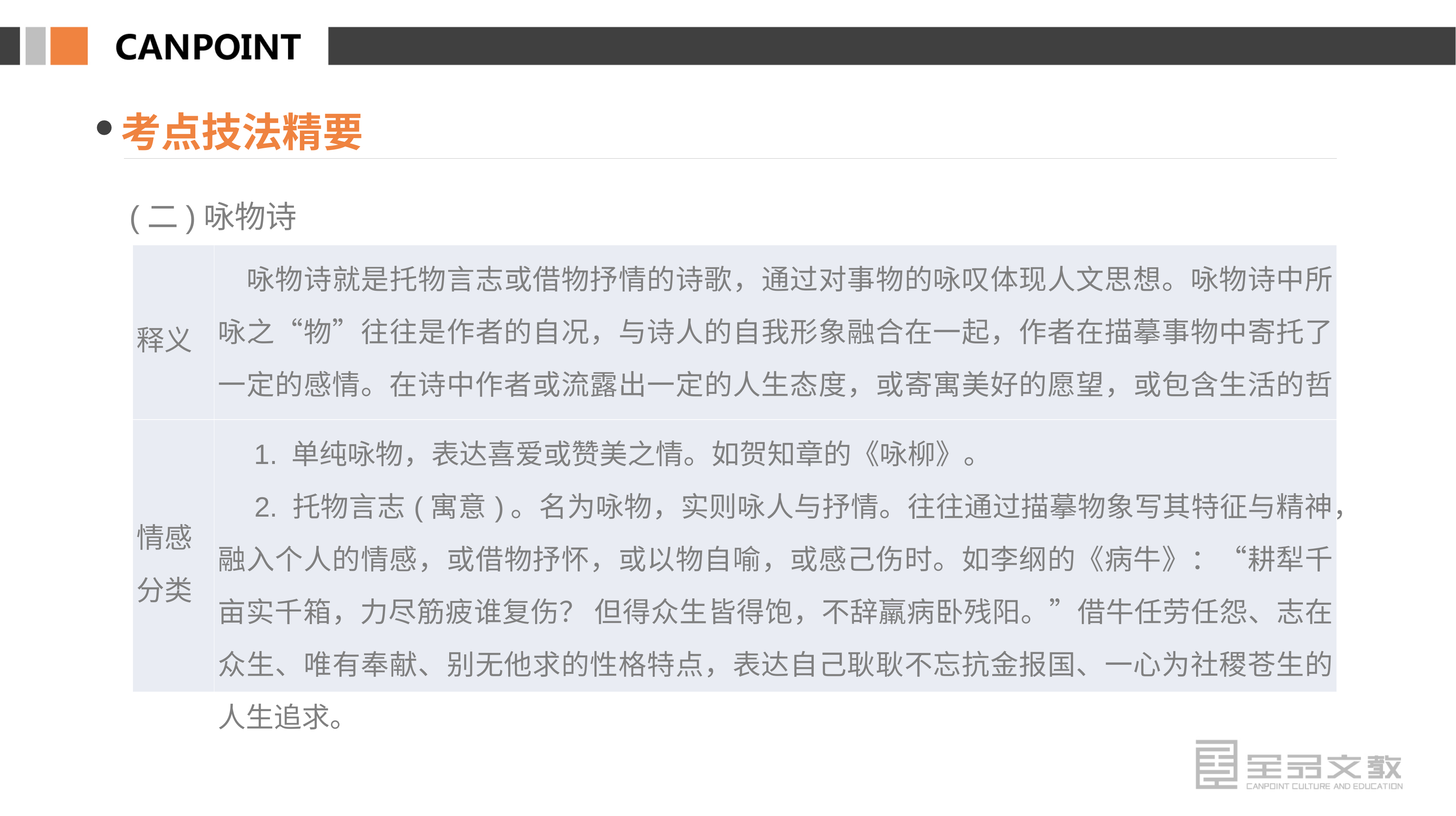

考点技法精要

(二)咏物诗
| 释义 | 咏物诗就是托物言志或借物抒情的诗歌，通过对事物的咏叹体现人文思想。咏物诗中所咏之“物”往往是作者的自况，与诗人的自我形象融合在一起，作者在描摹事物中寄托了一定的感情。在诗中作者或流露出一定的人生态度，或寄寓美好的愿望，或包含生活的哲理，或表现作者的生活情趣 |
| --- | --- |
| 情感 分类 | 1. 单纯咏物，表达喜爱或赞美之情。如贺知章的《咏柳》。 　2. 托物言志(寓意)。名为咏物，实则咏人与抒情。往往通过描摹物象写其特征与精神，融入个人的情感，或借物抒怀，或以物自喻，或感己伤时。如李纲的《病牛》：“耕犁千亩实千箱，力尽筋疲谁复伤？ 但得众生皆得饱，不辞羸病卧残阳。”借牛任劳任怨、志在众生、唯有奉献、别无他求的性格特点，表达自己耿耿不忘抗金报国、一心为社稷苍生的人生追求。 |